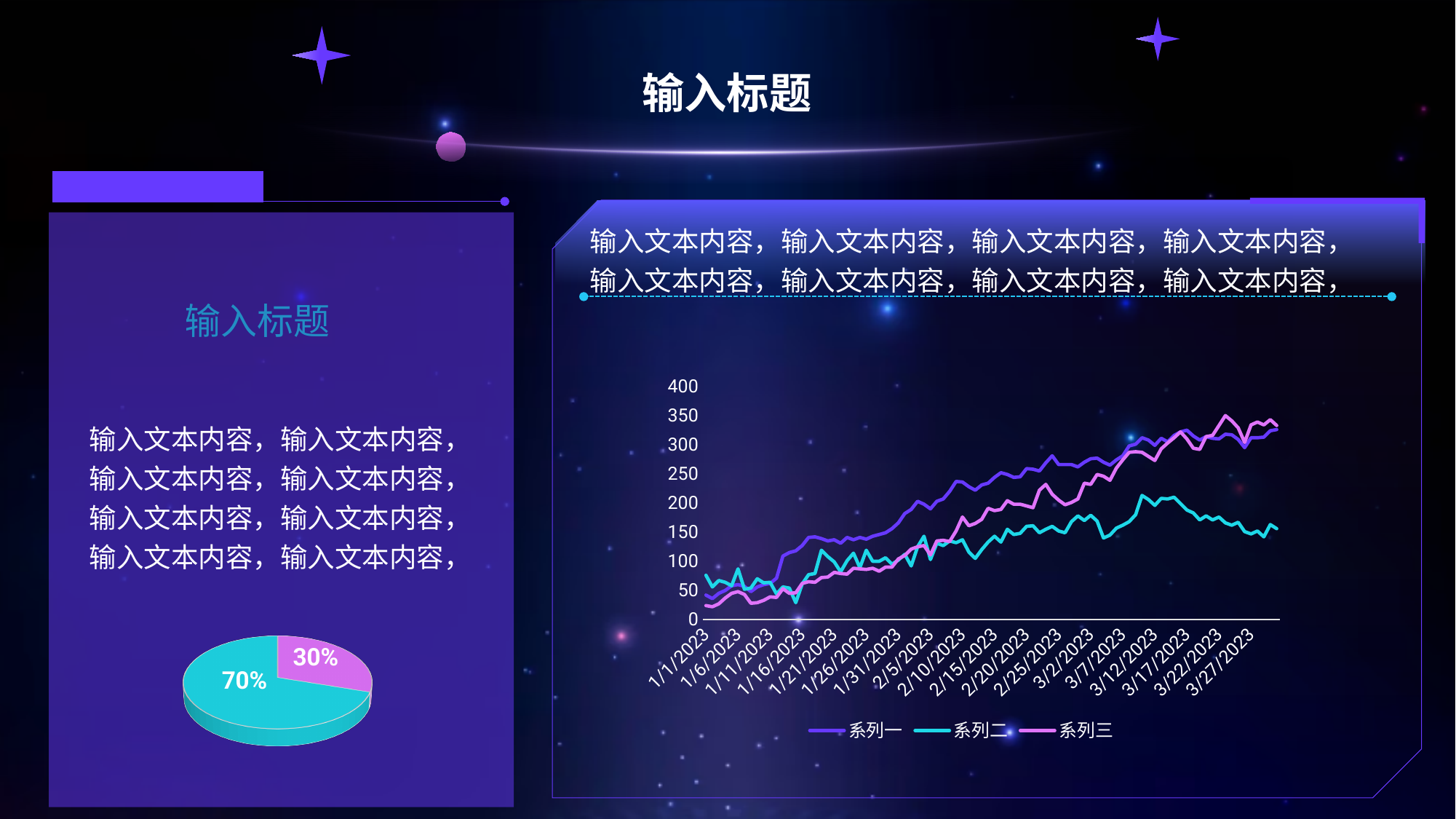

# 输入标题

输入标题
输入文本内容，输入文本内容，
输入文本内容，输入文本内容，
输入文本内容，输入文本内容，
输入文本内容，输入文本内容，

[unsupported chart]

输入文本内容，输入文本内容，输入文本内容，输入文本内容，输入文本内容，输入文本内容，输入文本内容，输入文本内容，

### Chart

| Category | 系列一 | 系列二 | 系列三 |
|---|---|---|---|
| 44927 | 42.0 | 76.0 | 24.0 |
| 44928 | 36.0 | 56.0 | 22.0 |
| 44929 | 45.0 | 67.0 | 27.0 |
| 44930 | 50.0 | 64.0 | 37.0 |
| 44931 | 58.0 | 58.0 | 45.0 |
| 44932 | 60.0 | 87.0 | 48.0 |
| 44933 | 57.0 | 52.0 | 43.0 |
| 44934 | 48.0 | 54.0 | 28.0 |
| 44935 | 56.0 | 70.0 | 29.0 |
| 44936 | 60.0 | 63.0 | 33.0 |
| 44937 | 62.0 | 64.0 | 39.0 |
| 44938 | 71.0 | 44.0 | 38.0 |
| 44939 | 109.0 | 56.0 | 53.0 |
| 44940 | 115.0 | 54.0 | 45.0 |
| 44941 | 118.0 | 29.0 | 46.0 |
| 44942 | 127.0 | 61.0 | 62.0 |
| 44943 | 141.0 | 77.0 | 65.0 |
| 44944 | 142.0 | 79.0 | 64.0 |
| 44945 | 139.0 | 119.0 | 72.0 |
| 44946 | 135.0 | 108.0 | 73.0 |
| 44947 | 137.0 | 99.0 | 81.0 |
| 44948 | 131.0 | 82.0 | 79.0 |
| 44949 | 141.0 | 101.0 | 78.0 |
| 44950 | 137.0 | 114.0 | 88.0 |
| 44951 | 141.0 | 89.0 | 87.0 |
| 44952 | 138.0 | 119.0 | 86.0 |
| 44953 | 143.0 | 100.0 | 88.0 |
| 44954 | 146.0 | 100.0 | 83.0 |
| 44955 | 149.0 | 106.0 | 90.0 |
| 44956 | 156.0 | 95.0 | 90.0 |
| 44957 | 166.0 | 102.0 | 104.0 |
| 44958 | 182.0 | 112.0 | 110.0 |
| 44959 | 189.0 | 92.0 | 121.0 |
| 44960 | 203.0 | 125.0 | 125.0 |
| 44961 | 198.0 | 143.0 | 127.0 |
| 44962 | 190.0 | 103.0 | 111.0 |
| 44963 | 203.0 | 131.0 | 135.0 |
| 44964 | 207.0 | 127.0 | 136.0 |
| 44965 | 220.0 | 135.0 | 134.0 |
| 44966 | 237.0 | 132.0 | 152.0 |
| 44967 | 236.0 | 137.0 | 176.0 |
| 44968 | 228.0 | 116.0 | 161.0 |
| 44969 | 222.0 | 105.0 | 165.0 |
| 44970 | 231.0 | 120.0 | 172.0 |
| 44971 | 234.0 | 133.0 | 191.0 |
| 44972 | 244.0 | 143.0 | 187.0 |
| 44973 | 252.0 | 133.0 | 189.0 |
| 44974 | 249.0 | 155.0 | 204.0 |
| 44975 | 244.0 | 146.0 | 198.0 |
| 44976 | 245.0 | 148.0 | 198.0 |
| 44977 | 259.0 | 160.0 | 195.0 |
| 44978 | 258.0 | 161.0 | 192.0 |
| 44979 | 255.0 | 149.0 | 222.0 |
| 44980 | 269.0 | 155.0 | 232.0 |
| 44981 | 281.0 | 160.0 | 215.0 |
| 44982 | 266.0 | 152.0 | 205.0 |
| 44983 | 266.0 | 149.0 | 197.0 |
| 44984 | 266.0 | 168.0 | 201.0 |
| 44985 | 262.0 | 178.0 | 207.0 |
| 44986 | 270.0 | 170.0 | 234.0 |
| 44987 | 276.0 | 179.0 | 232.0 |
| 44988 | 277.0 | 169.0 | 249.0 |
| 44989 | 270.0 | 140.0 | 246.0 |
| 44990 | 265.0 | 145.0 | 239.0 |
| 44991 | 274.0 | 157.0 | 260.0 |
| 44992 | 281.0 | 162.0 | 274.0 |
| 44993 | 298.0 | 168.0 | 287.0 |
| 44994 | 301.0 | 180.0 | 288.0 |
| 44995 | 312.0 | 213.0 | 287.0 |
| 44996 | 308.0 | 206.0 | 280.0 |
| 44997 | 299.0 | 196.0 | 273.0 |
| 44998 | 311.0 | 208.0 | 293.0 |
| 44999 | 305.0 | 207.0 | 303.0 |
| 45000 | 316.0 | 210.0 | 312.0 |
| 45001 | 322.0 | 199.0 | 322.0 |
| 45002 | 325.0 | 188.0 | 310.0 |
| 45003 | 315.0 | 183.0 | 294.0 |
| 45004 | 308.0 | 171.0 | 292.0 |
| 45005 | 314.0 | 178.0 | 314.0 |
| 45006 | 311.0 | 171.0 | 316.0 |
| 45007 | 310.0 | 176.0 | 333.0 |
| 45008 | 318.0 | 166.0 | 350.0 |
| 45009 | 317.0 | 162.0 | 341.0 |
| 45010 | 309.0 | 167.0 | 329.0 |
| 45011 | 295.0 | 151.0 | 304.0 |
| 45012 | 312.0 | 147.0 | 334.0 |
| 45013 | 312.0 | 152.0 | 339.0 |
| 45014 | 313.0 | 142.0 | 334.0 |
| 45015 | 324.0 | 163.0 | 343.0 |
| 45016 | 326.0 | 156.0 | 333.0 |
30%
70%